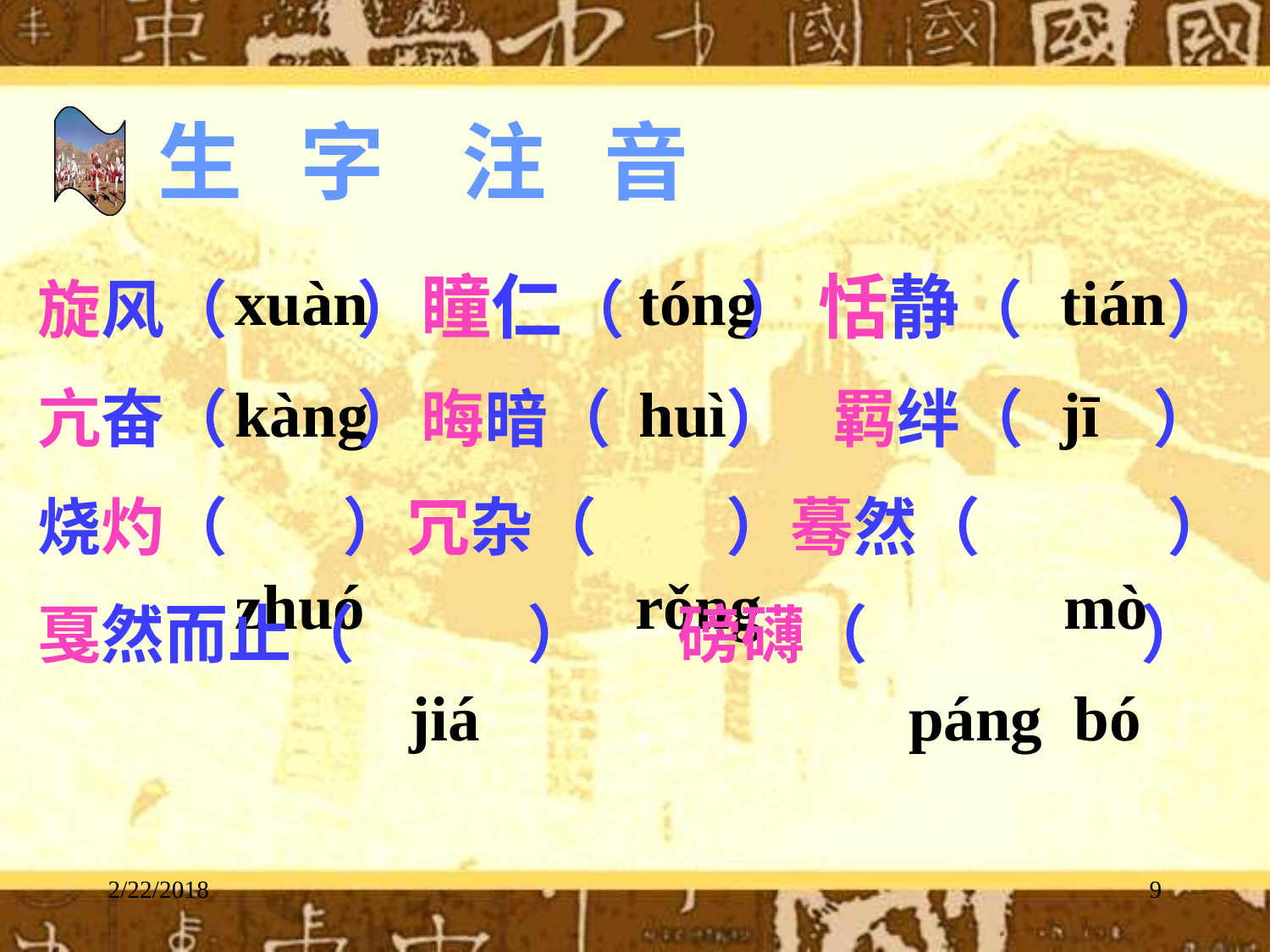

生   字    注   音

              xuàn                 tóng                   tián
              kàng                 huì                     jī
              zhuó                 rǒng                   mò
                         jiá                           páng  bó

旋风（         ）瞳仁（        ） 恬静（          ）
亢奋（         ）晦暗（        ）   羁绊（         ）
烧灼（        ）冗杂（         ）蓦然（             ）
戛然而止（            ）      磅礴（                   ）
2/22/2018
9